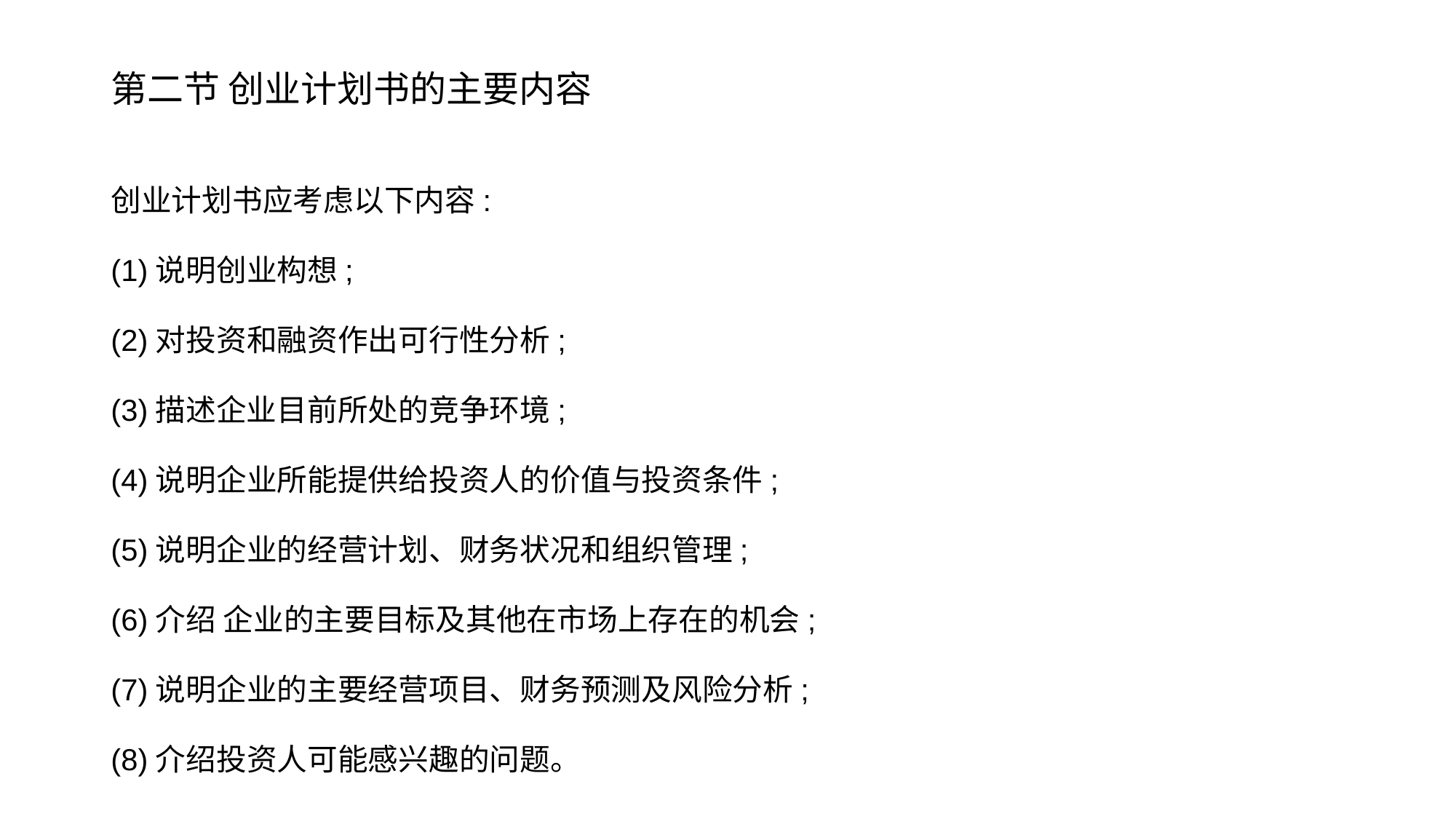

# 第二节 创业计划书的主要内容
创业计划书应考虑以下内容:
(1)说明创业构想;
(2)对投资和融资作出可行性分析;
(3)描述企业目前所处的竞争环境;
(4)说明企业所能提供给投资人的价值与投资条件;
(5)说明企业的经营计划、财务状况和组织管理;
(6)介绍 企业的主要目标及其他在市场上存在的机会;
(7)说明企业的主要经营项目、财务预测及风险分析;
(8)介绍投资人可能感兴趣的问题。